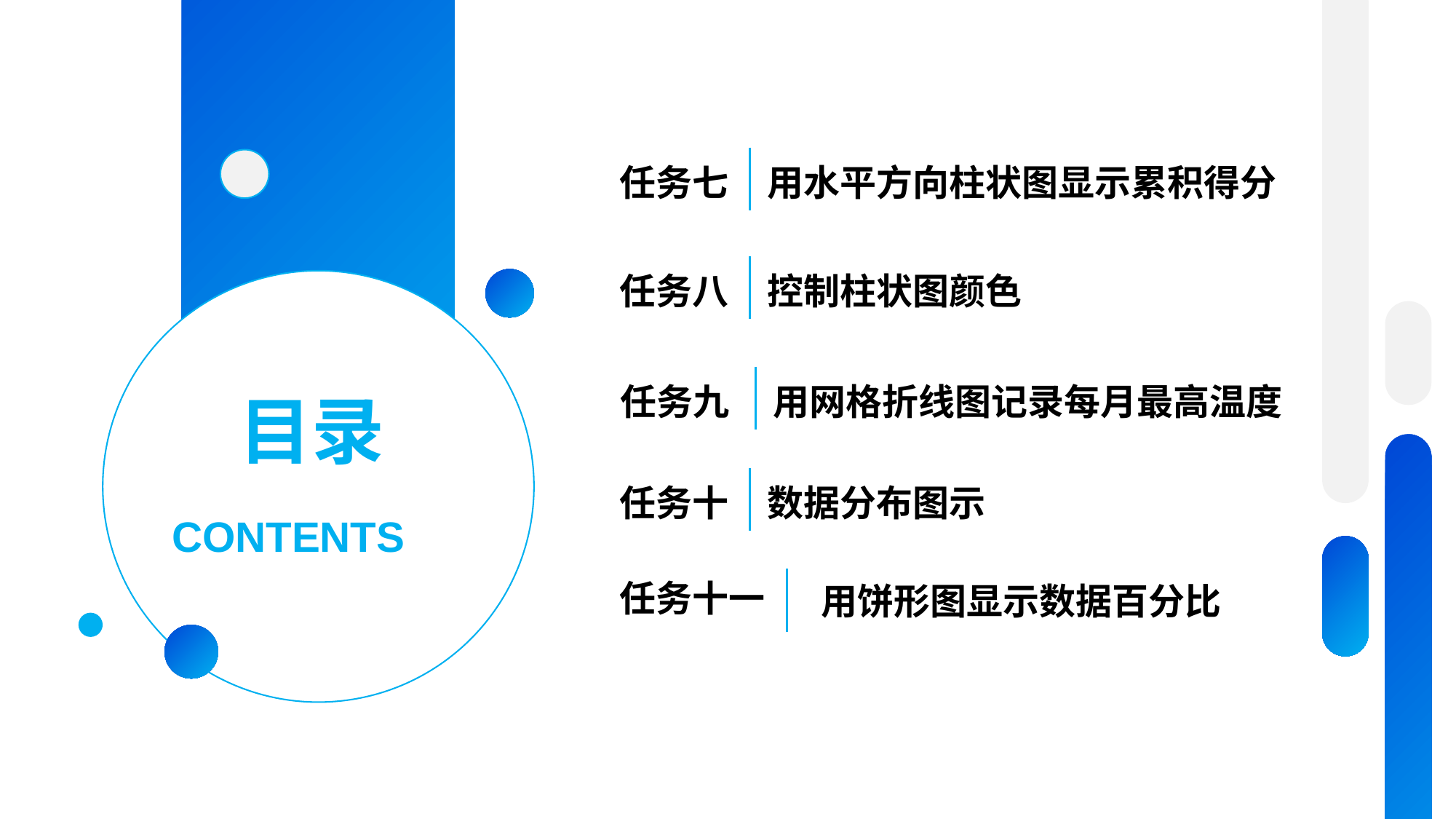

任务七
用水平方向柱状图显示累积得分
任务八
控制柱状图颜色
任务九
用网格折线图记录每月最高温度
任务十
数据分布图示
任务十一
用饼形图显示数据百分比